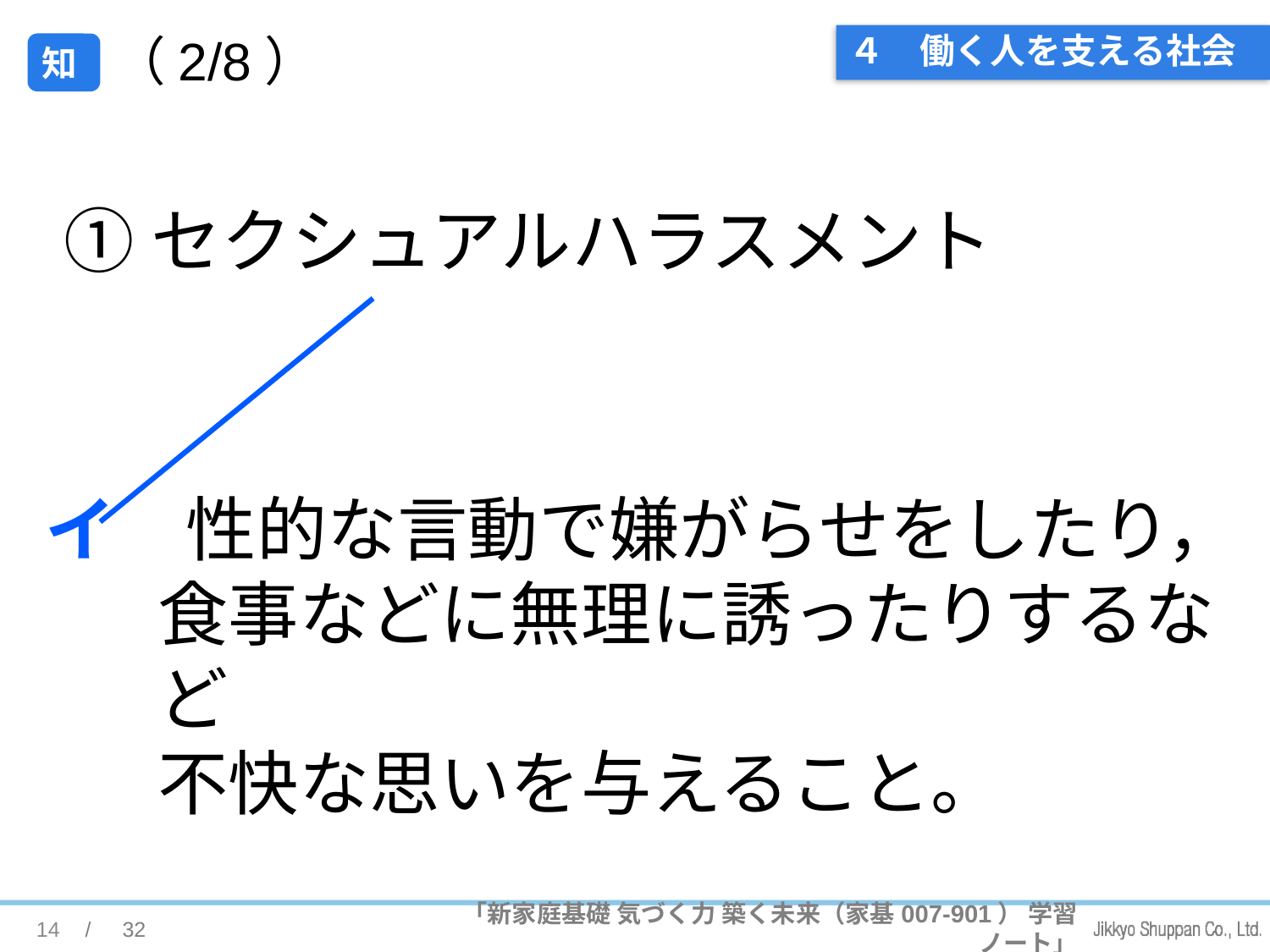

# ４　働く人を支える社会
（2/8）
知
①セクシュアルハラスメント
イ　性的な言動で嫌がらせをしたり，
食事などに無理に誘ったりするなど
不快な思いを与えること。
14